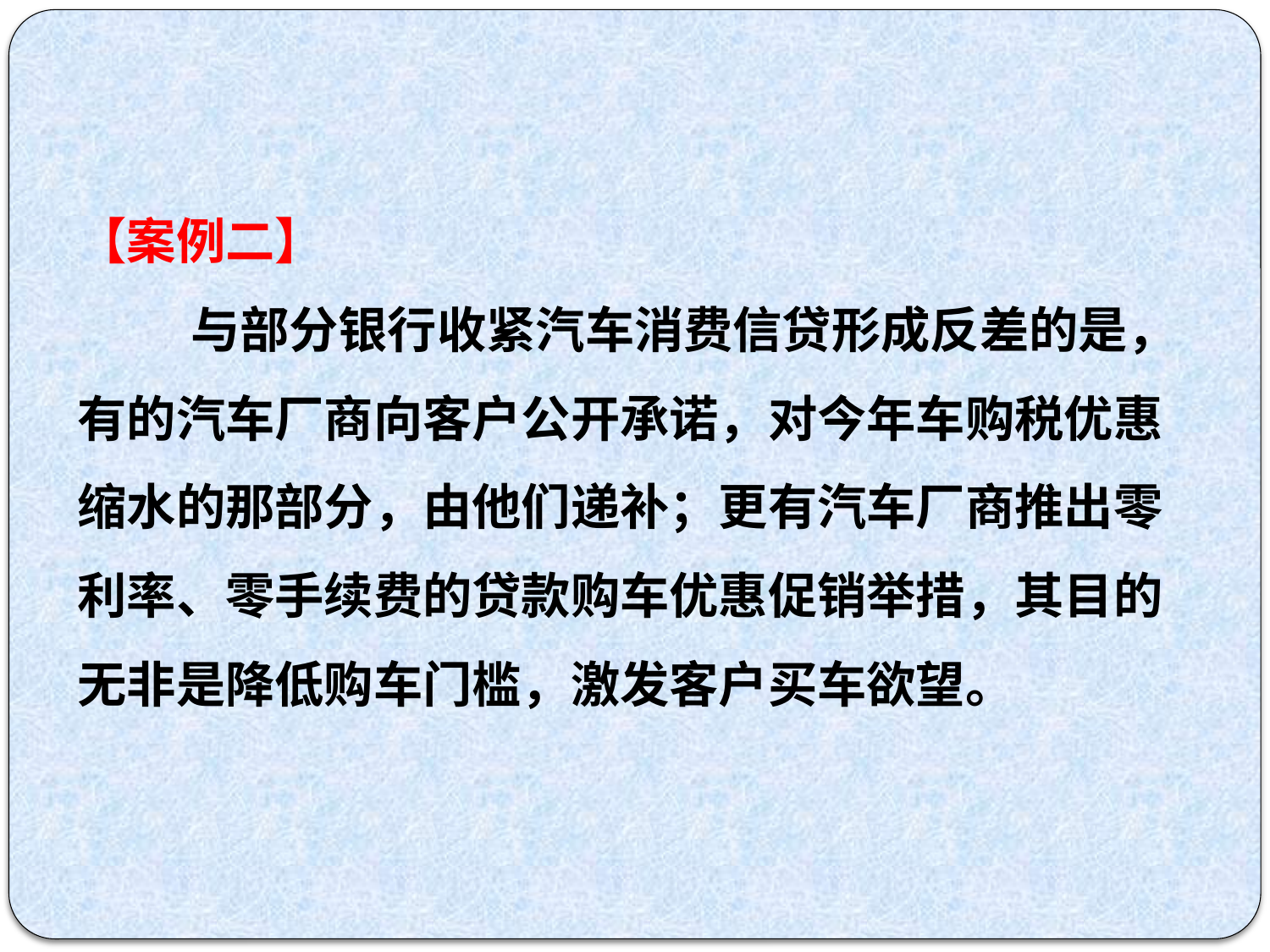

【案例二】
         与部分银行收紧汽车消费信贷形成反差的是，有的汽车厂商向客户公开承诺，对今年车购税优惠缩水的那部分，由他们递补；更有汽车厂商推出零利率、零手续费的贷款购车优惠促销举措，其目的无非是降低购车门槛，激发客户买车欲望。